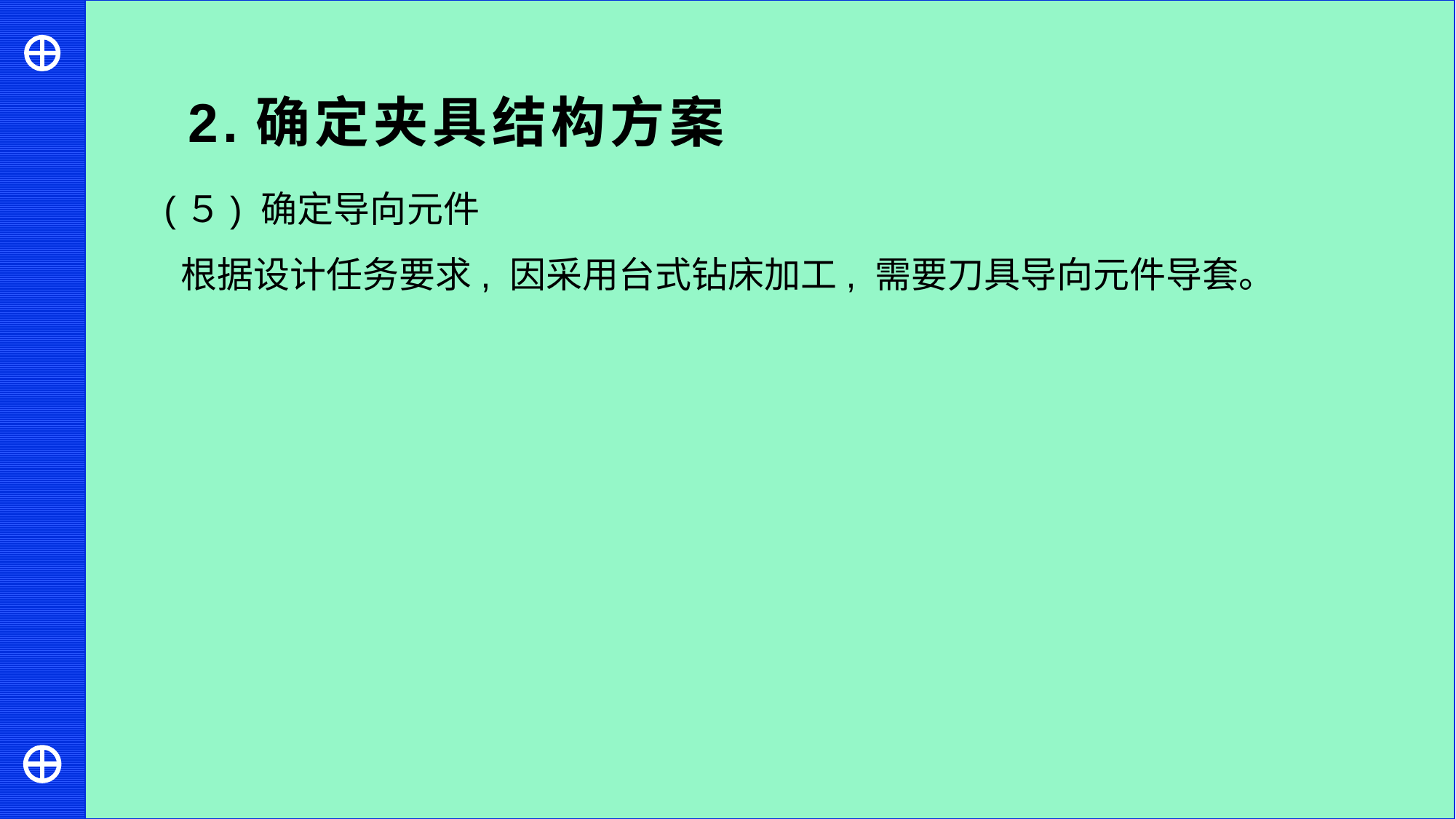

2.确定夹具结构方案
(５) 确定导向元件
 根据设计任务要求, 因采用台式钻床加工, 需要刀具导向元件导套。